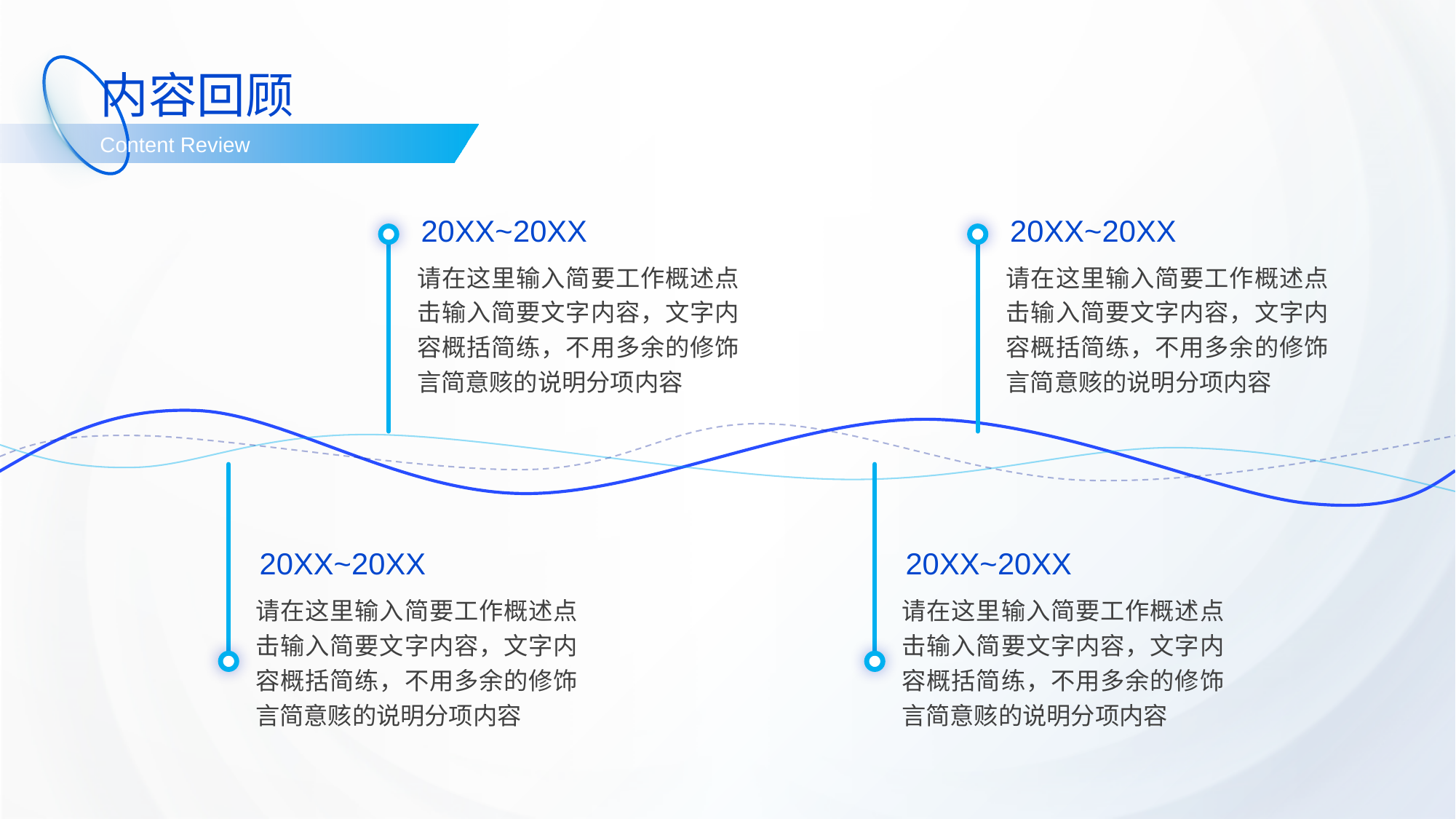

内容回顾
Content Review
20XX~20XX
请在这里输入简要工作概述点击输入简要文字内容，文字内容概括简练，不用多余的修饰言简意赅的说明分项内容
20XX~20XX
请在这里输入简要工作概述点击输入简要文字内容，文字内容概括简练，不用多余的修饰言简意赅的说明分项内容

20XX~20XX
请在这里输入简要工作概述点击输入简要文字内容，文字内容概括简练，不用多余的修饰言简意赅的说明分项内容
20XX~20XX
请在这里输入简要工作概述点击输入简要文字内容，文字内容概括简练，不用多余的修饰言简意赅的说明分项内容